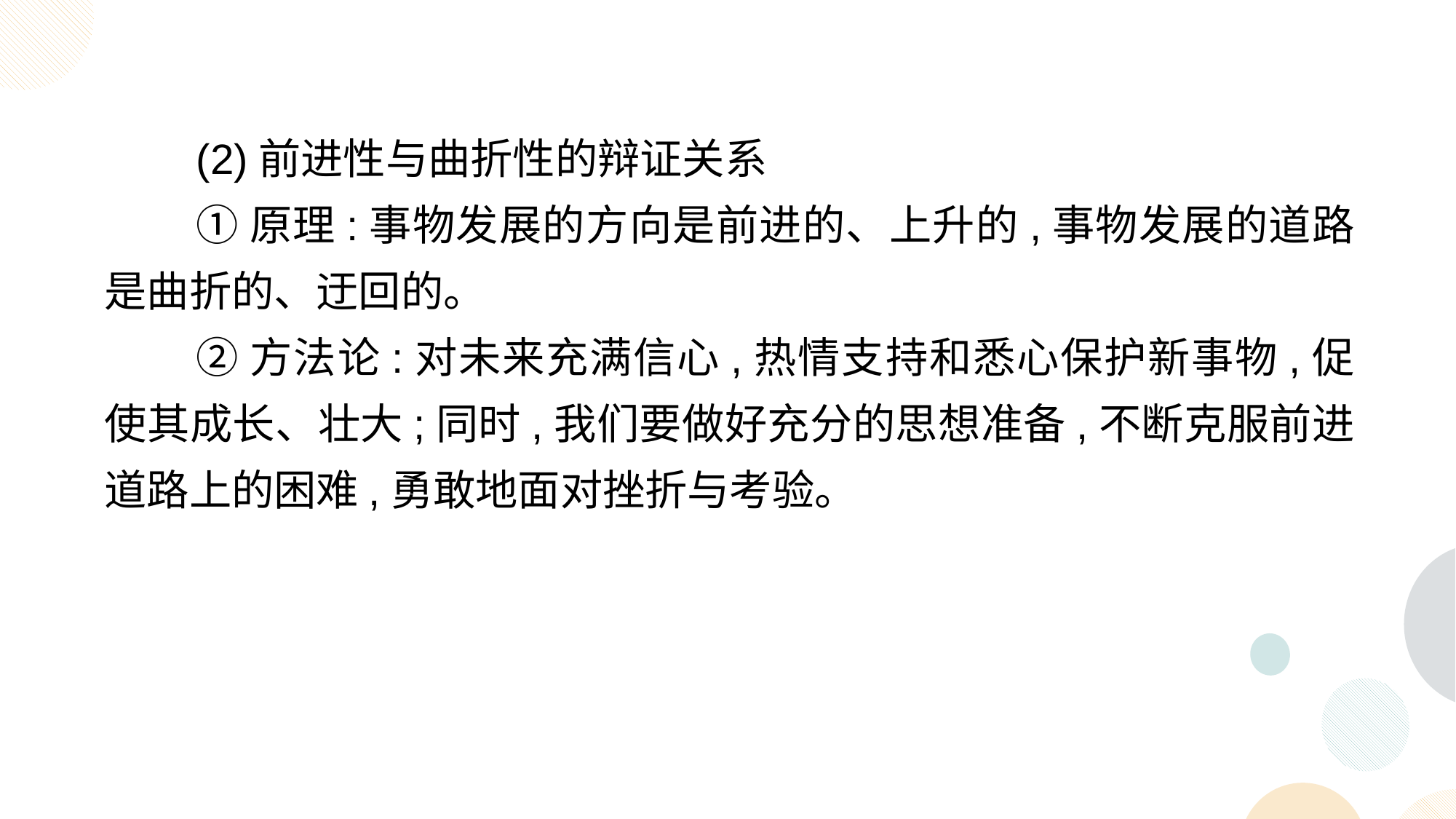

(2)前进性与曲折性的辩证关系
①原理:事物发展的方向是前进的、上升的,事物发展的道路是曲折的、迂回的。
②方法论:对未来充满信心,热情支持和悉心保护新事物,促使其成长、壮大;同时,我们要做好充分的思想准备,不断克服前进道路上的困难,勇敢地面对挫折与考验。